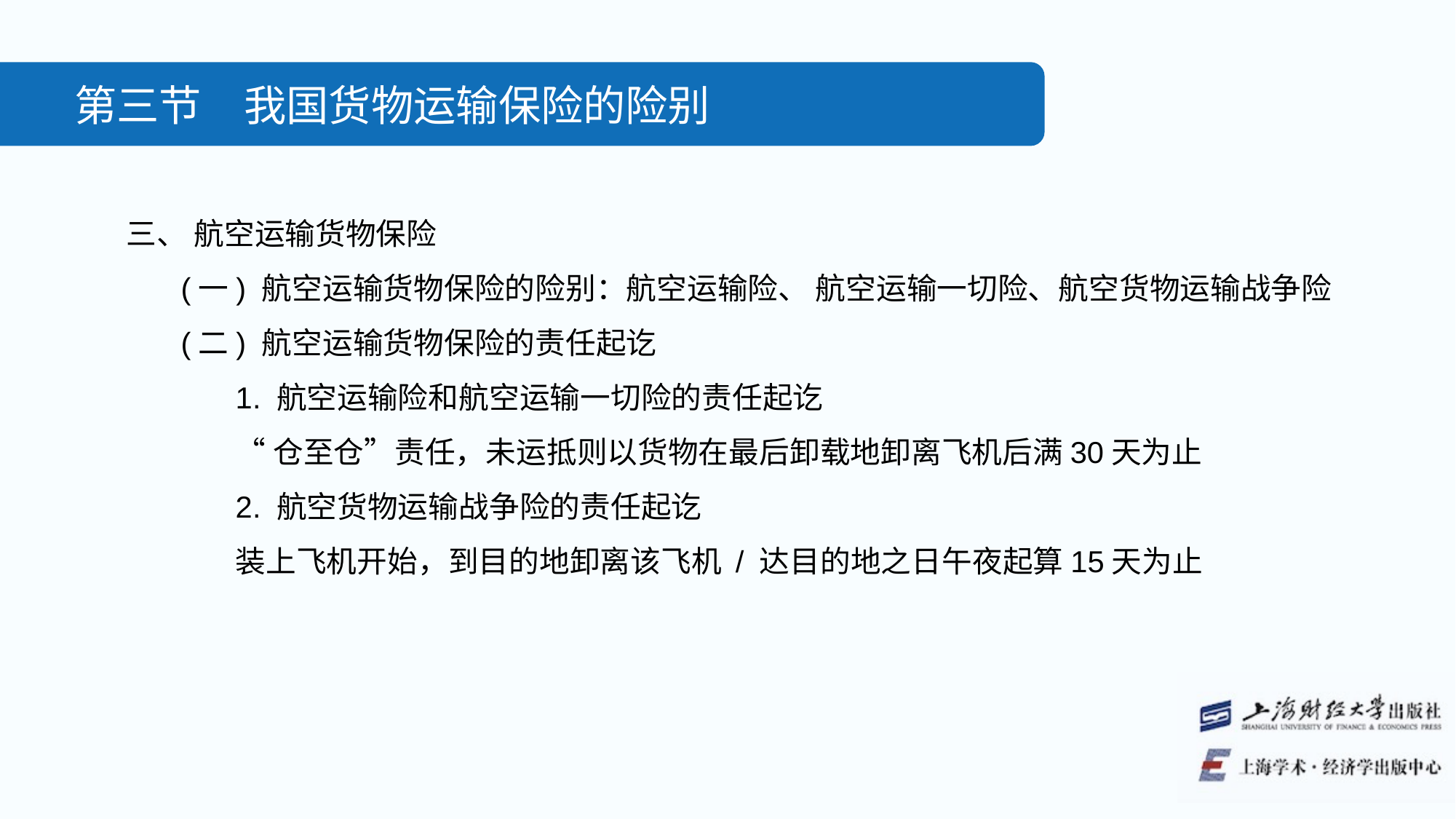

第三节　我国货物运输保险的险别
三、 航空运输货物保险
(一) 航空运输货物保险的险别：航空运输险、 航空运输一切险、航空货物运输战争险
(二) 航空运输货物保险的责任起讫
1. 航空运输险和航空运输一切险的责任起讫
“仓至仓”责任，未运抵则以货物在最后卸载地卸离飞机后满30天为止
2. 航空货物运输战争险的责任起讫
装上飞机开始，到目的地卸离该飞机 / 达目的地之日午夜起算15天为止